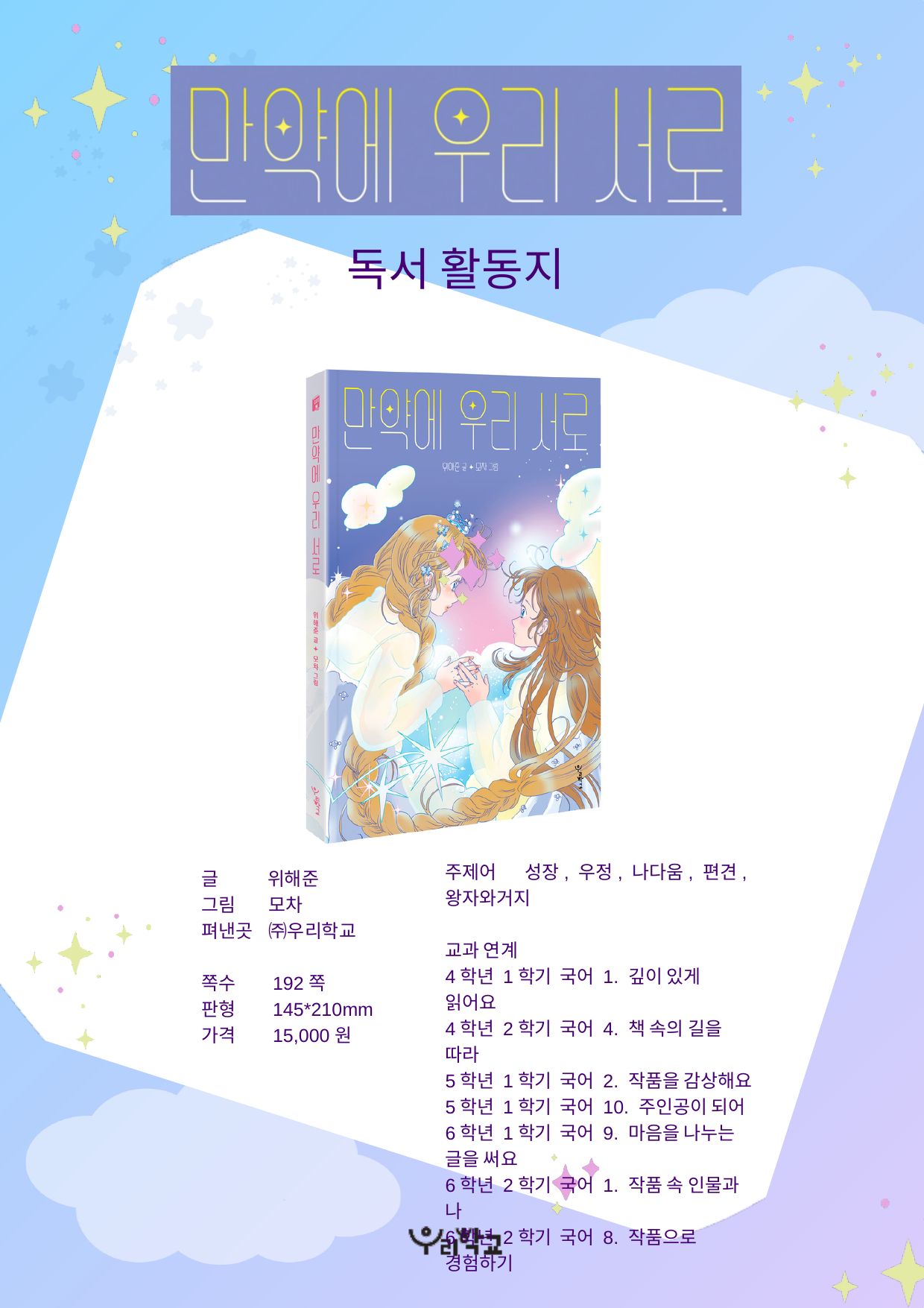

독서 활동지

독서 활동지

주제어       성장, 우정, 나다움, 편견, 왕자와거지

교과 연계
4학년 1학기  국어 1. 깊이 있게 읽어요
4학년 2학기  국어 4. 책 속의 길을 따라
5학년 1학기  국어 2. 작품을 감상해요
5학년 1학기  국어 10. 주인공이 되어
6학년 1학기  국어 9. 마음을 나누는 글을 써요
6학년 2학기  국어 1. 작품 속 인물과 나
6학년 2학기  국어 8. 작품으로 경험하기
글            위해준
그림        모차
펴낸곳    ㈜우리학교

쪽수        192쪽
판형        145*210mm
가격        15,000원